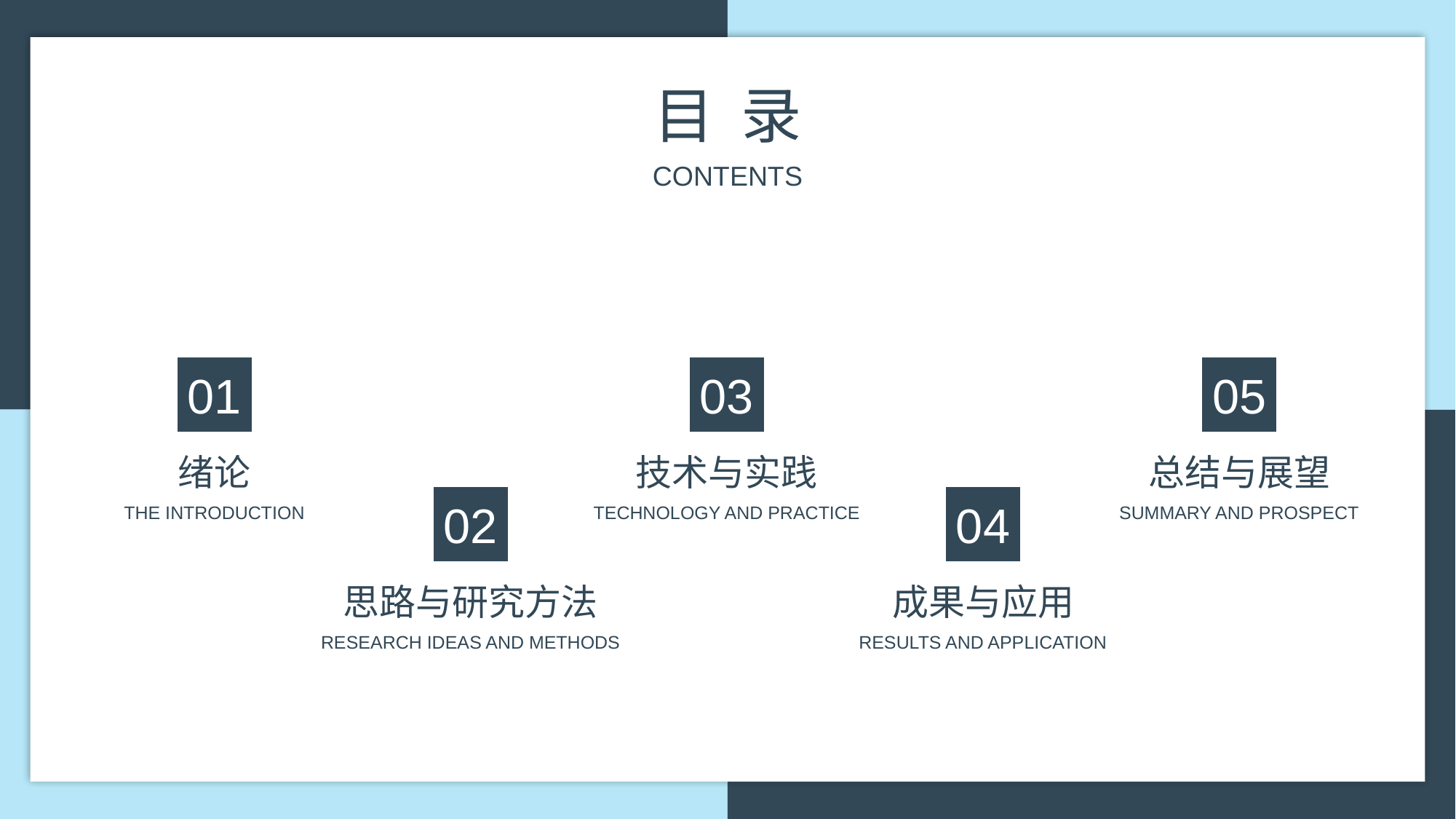

目  录
CONTENTS

01
03
05

绪论
技术与实践
总结与展望

02
04
THE INTRODUCTION
TECHNOLOGY AND PRACTICE
SUMMARY AND PROSPECT
思路与研究方法
成果与应用
RESEARCH IDEAS AND METHODS
RESULTS AND APPLICATION